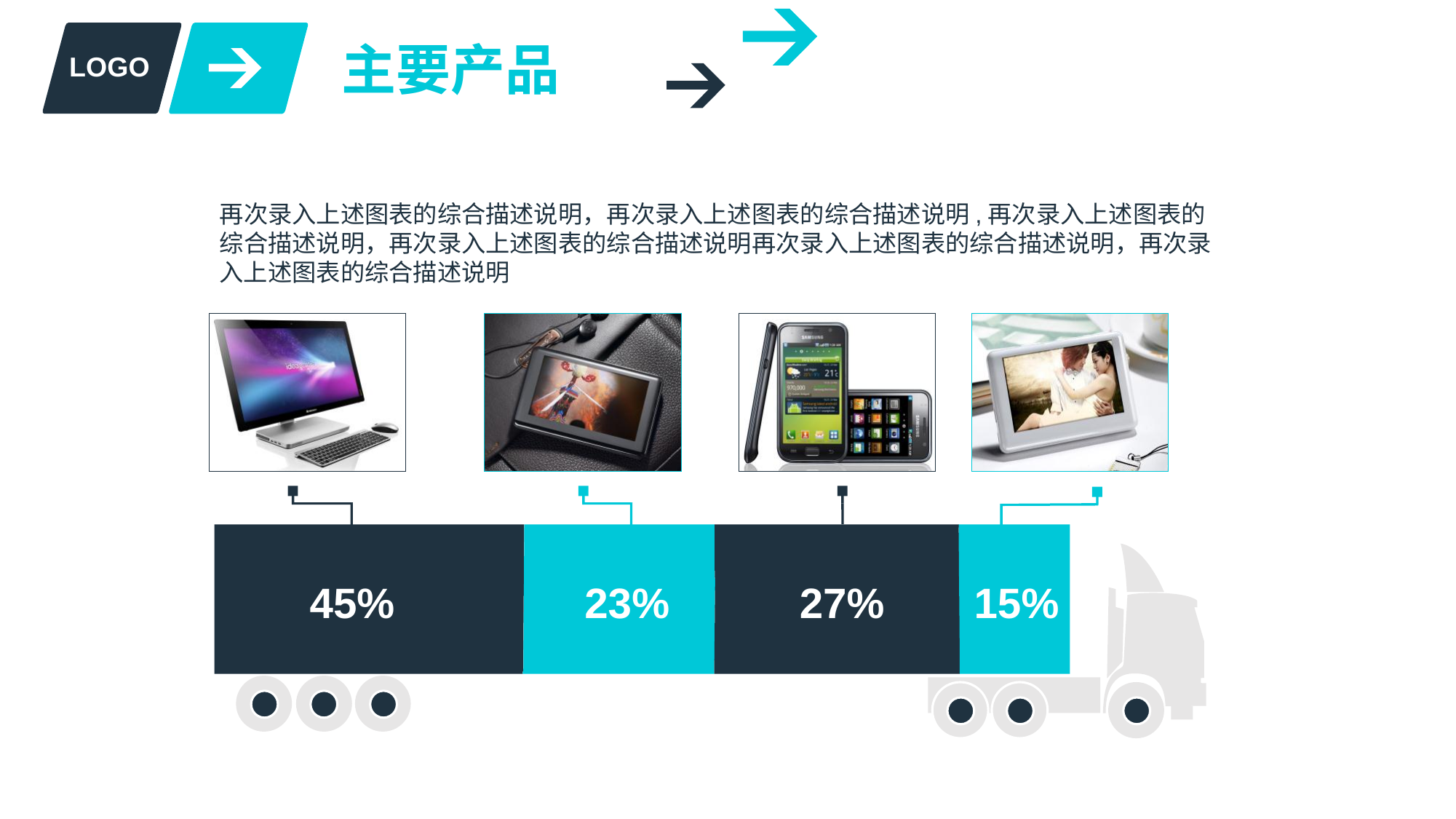

主要产品
LOGO

再次录入上述图表的综合描述说明，再次录入上述图表的综合描述说明,再次录入上述图表的综合描述说明，再次录入上述图表的综合描述说明再次录入上述图表的综合描述说明，再次录入上述图表的综合描述说明

45%
23%
27%
15%